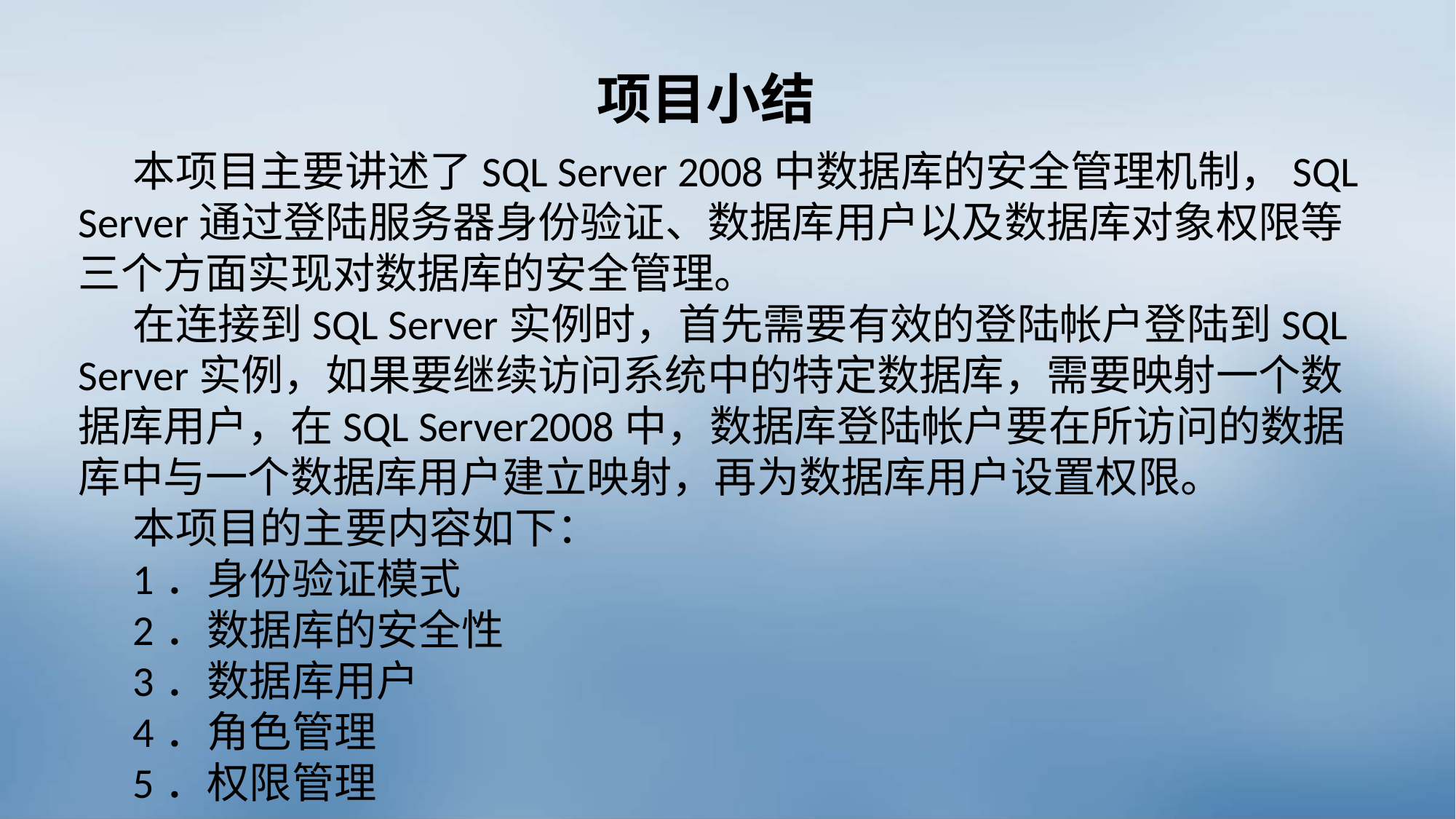

项目小结
本项目主要讲述了SQL Server 2008中数据库的安全管理机制，SQL Server通过登陆服务器身份验证、数据库用户以及数据库对象权限等三个方面实现对数据库的安全管理。
在连接到SQL Server实例时，首先需要有效的登陆帐户登陆到SQL Server实例，如果要继续访问系统中的特定数据库，需要映射一个数据库用户，在SQL Server2008中，数据库登陆帐户要在所访问的数据库中与一个数据库用户建立映射，再为数据库用户设置权限。
本项目的主要内容如下：
1．身份验证模式
2．数据库的安全性
3．数据库用户
4．角色管理
5．权限管理